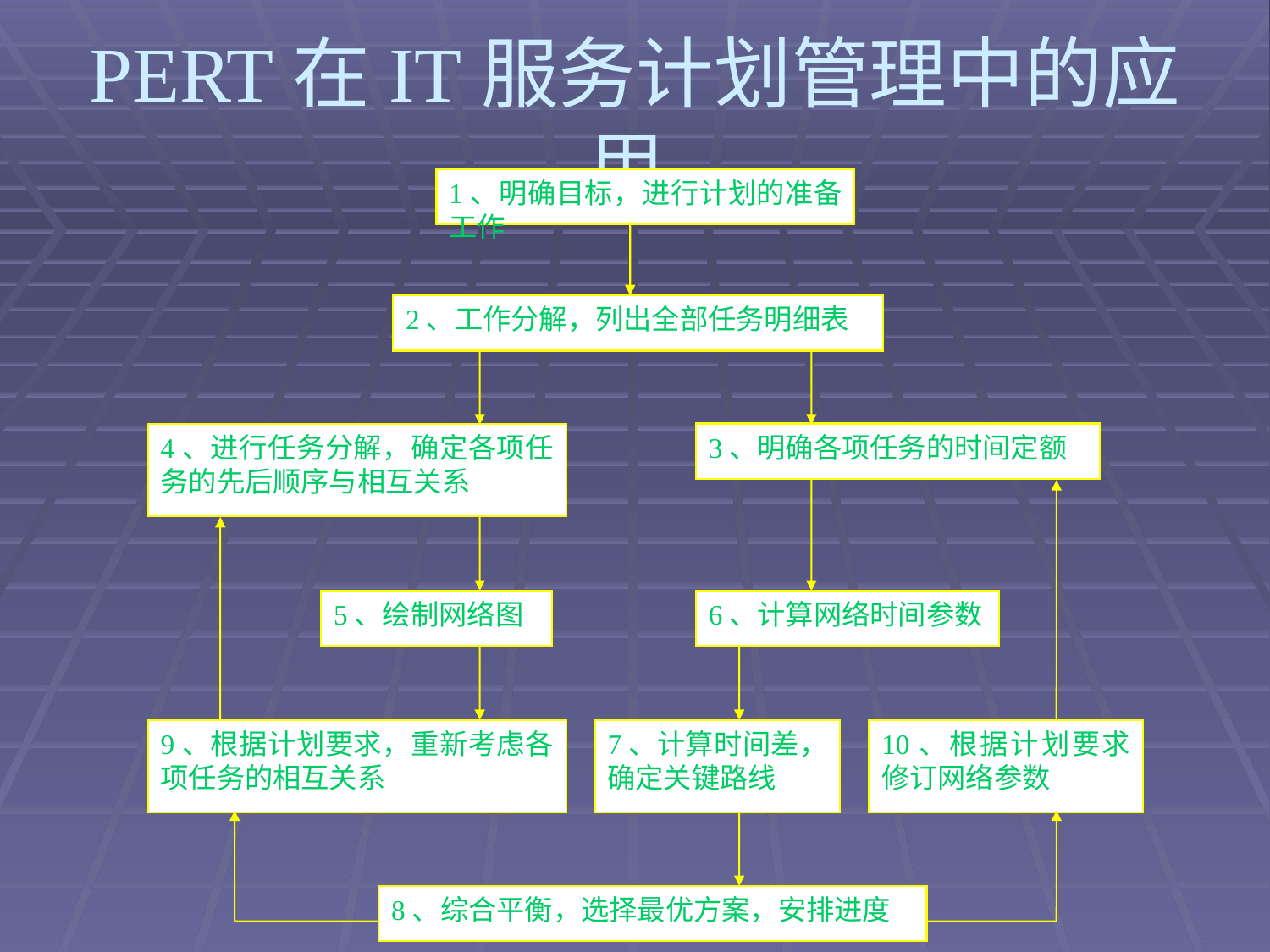

# PERT在IT服务计划管理中的应用
1、明确目标，进行计划的准备工作

2、工作分解，列出全部任务明细表

4、进行任务分解，确定各项任务的先后顺序与相互关系
3、明确各项任务的时间定额

5、绘制网络图
6、计算网络时间参数

9、根据计划要求，重新考虑各项任务的相互关系
7、计算时间差，确定关键路线
10、根据计划要求修订网络参数

8、综合平衡，选择最优方案，安排进度